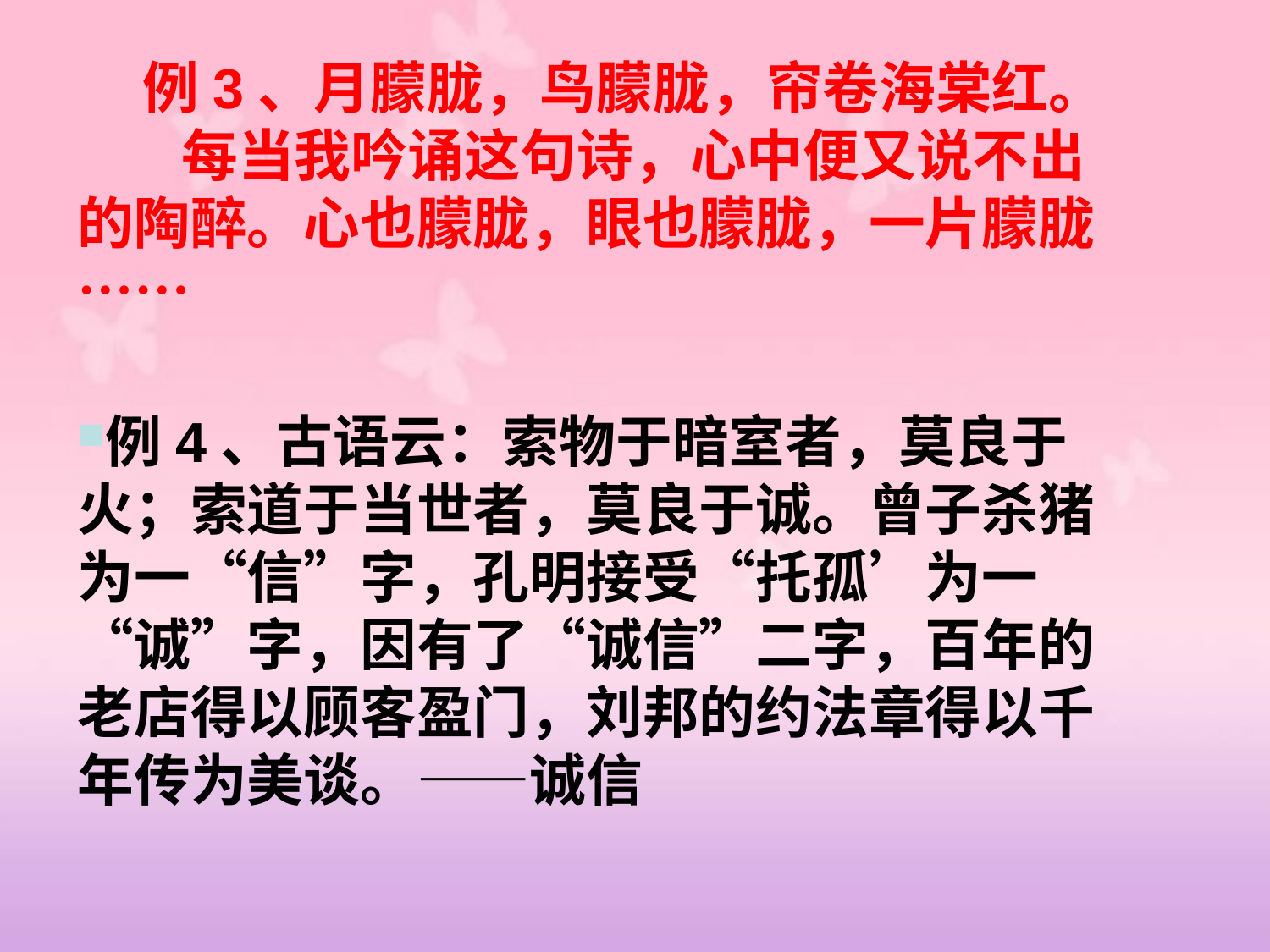

例3、月朦胧，鸟朦胧，帘卷海棠红。
       每当我吟诵这句诗，心中便又说不出的陶醉。心也朦胧，眼也朦胧，一片朦胧……

例4、古语云：索物于暗室者，莫良于火；索道于当世者，莫良于诚。曾子杀猪为一“信”字，孔明接受“托孤’为一“诚”字，因有了“诚信”二字，百年的老店得以顾客盈门，刘邦的约法章得以千年传为美谈。——诚信